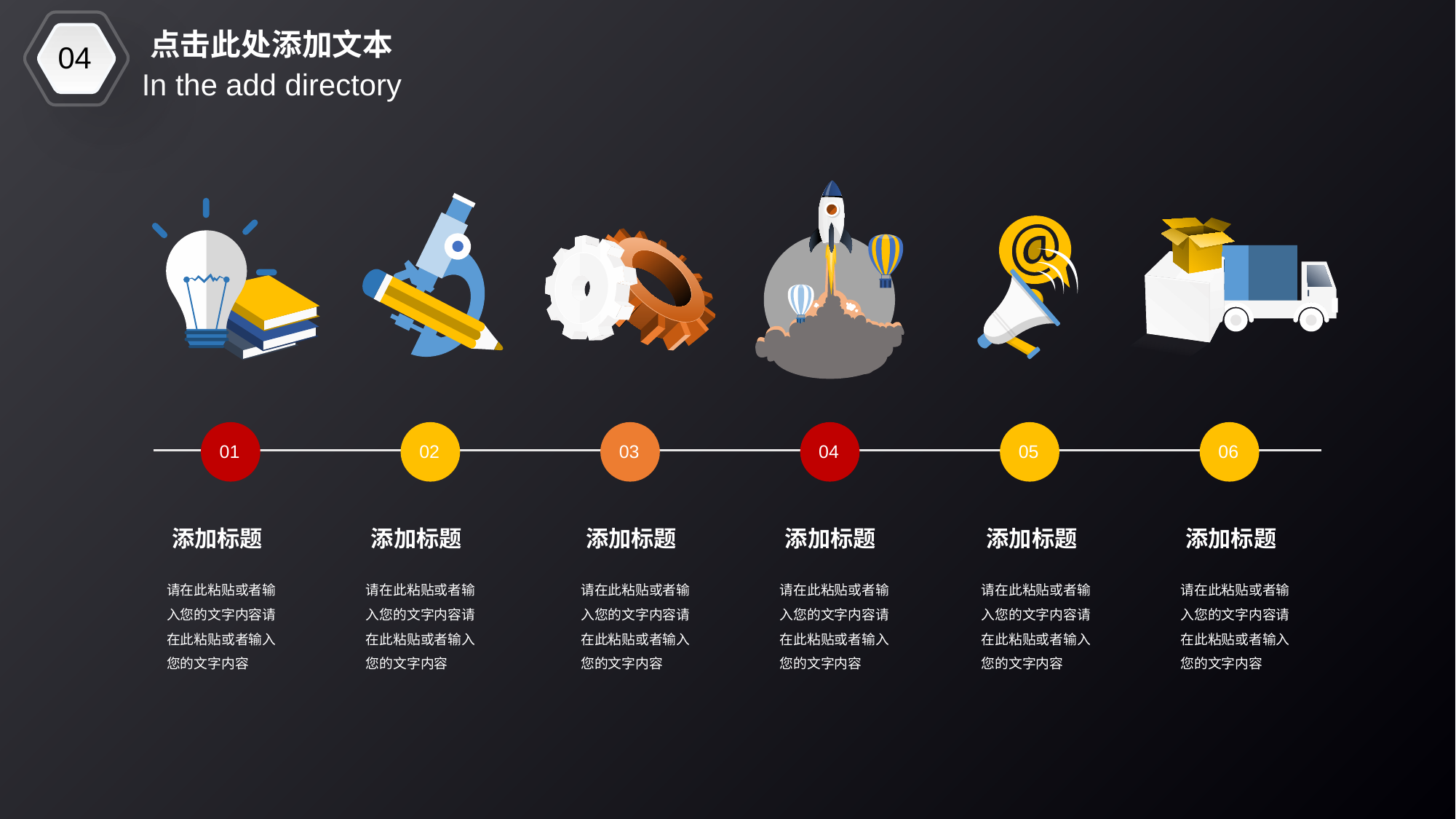

04
点击此处添加文本
In the add directory

01

02

03

04

05

06
添加标题
添加标题
添加标题
添加标题
添加标题
添加标题
请在此粘贴或者输入您的文字内容请在此粘贴或者输入您的文字内容
请在此粘贴或者输入您的文字内容请在此粘贴或者输入您的文字内容
请在此粘贴或者输入您的文字内容请在此粘贴或者输入您的文字内容
请在此粘贴或者输入您的文字内容请在此粘贴或者输入您的文字内容
请在此粘贴或者输入您的文字内容请在此粘贴或者输入您的文字内容
请在此粘贴或者输入您的文字内容请在此粘贴或者输入您的文字内容